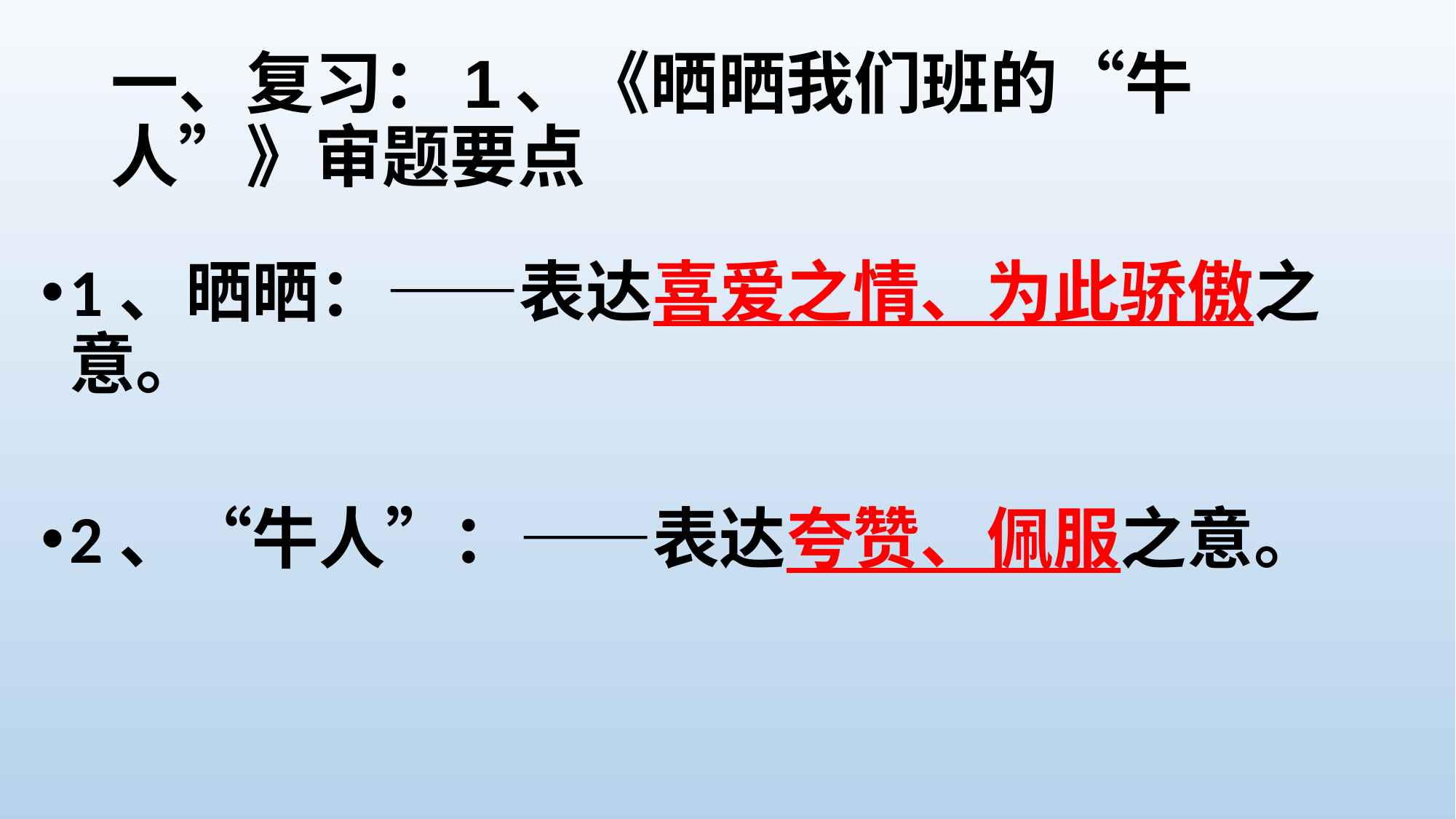

# 一、复习：1、《晒晒我们班的“牛人”》审题要点
1、晒晒：——表达喜爱之情、为此骄傲之意。

2、“牛人”：——表达夸赞、佩服之意。